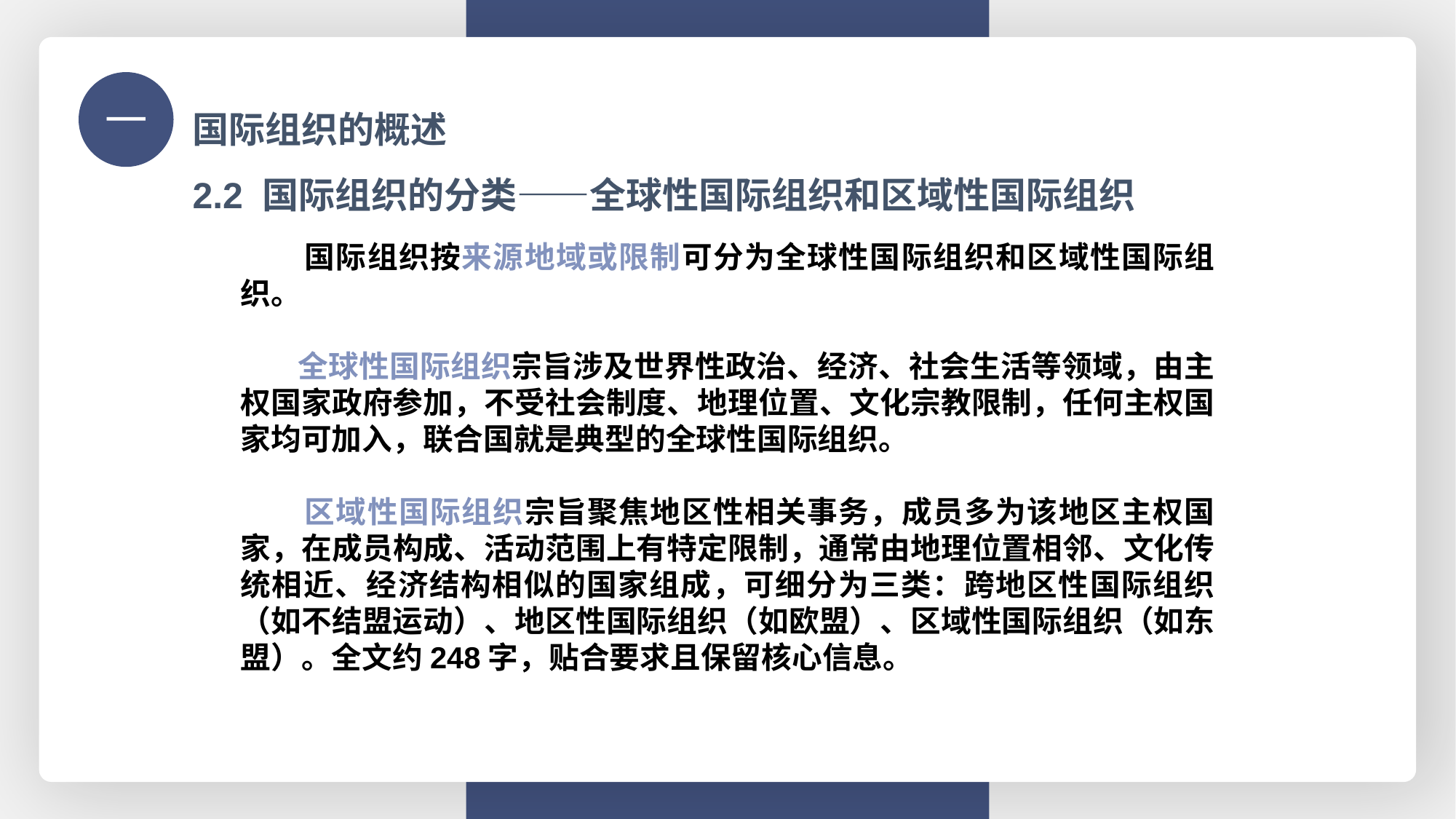

国际组织的概述
一
2.2 国际组织的分类——全球性国际组织和区域性国际组织
       国际组织按来源地域或限制可分为全球性国际组织和区域性国际组织。

       全球性国际组织宗旨涉及世界性政治、经济、社会生活等领域，由主权国家政府参加，不受社会制度、地理位置、文化宗教限制，任何主权国家均可加入，联合国就是典型的全球性国际组织。

       区域性国际组织宗旨聚焦地区性相关事务，成员多为该地区主权国家，在成员构成、活动范围上有特定限制，通常由地理位置相邻、文化传统相近、经济结构相似的国家组成，可细分为三类：跨地区性国际组织（如不结盟运动）、地区性国际组织（如欧盟）、区域性国际组织（如东盟）。全文约248字，贴合要求且保留核心信息。